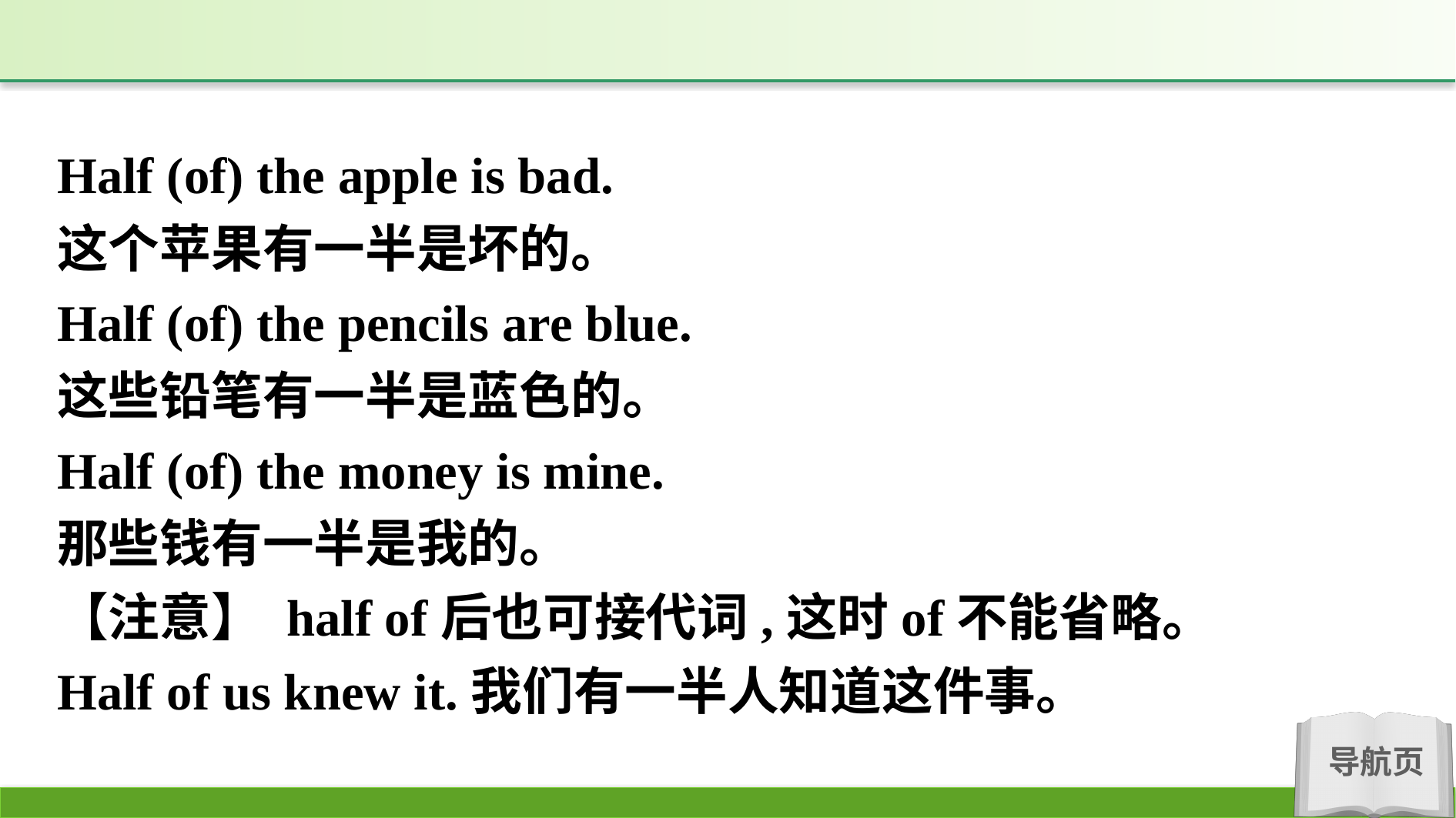

Half (of) the apple is bad.
这个苹果有一半是坏的。
Half (of) the pencils are blue.
这些铅笔有一半是蓝色的。
Half (of) the money is mine.
那些钱有一半是我的。
【注意】 half of后也可接代词,这时of不能省略。
Half of us knew it.我们有一半人知道这件事。